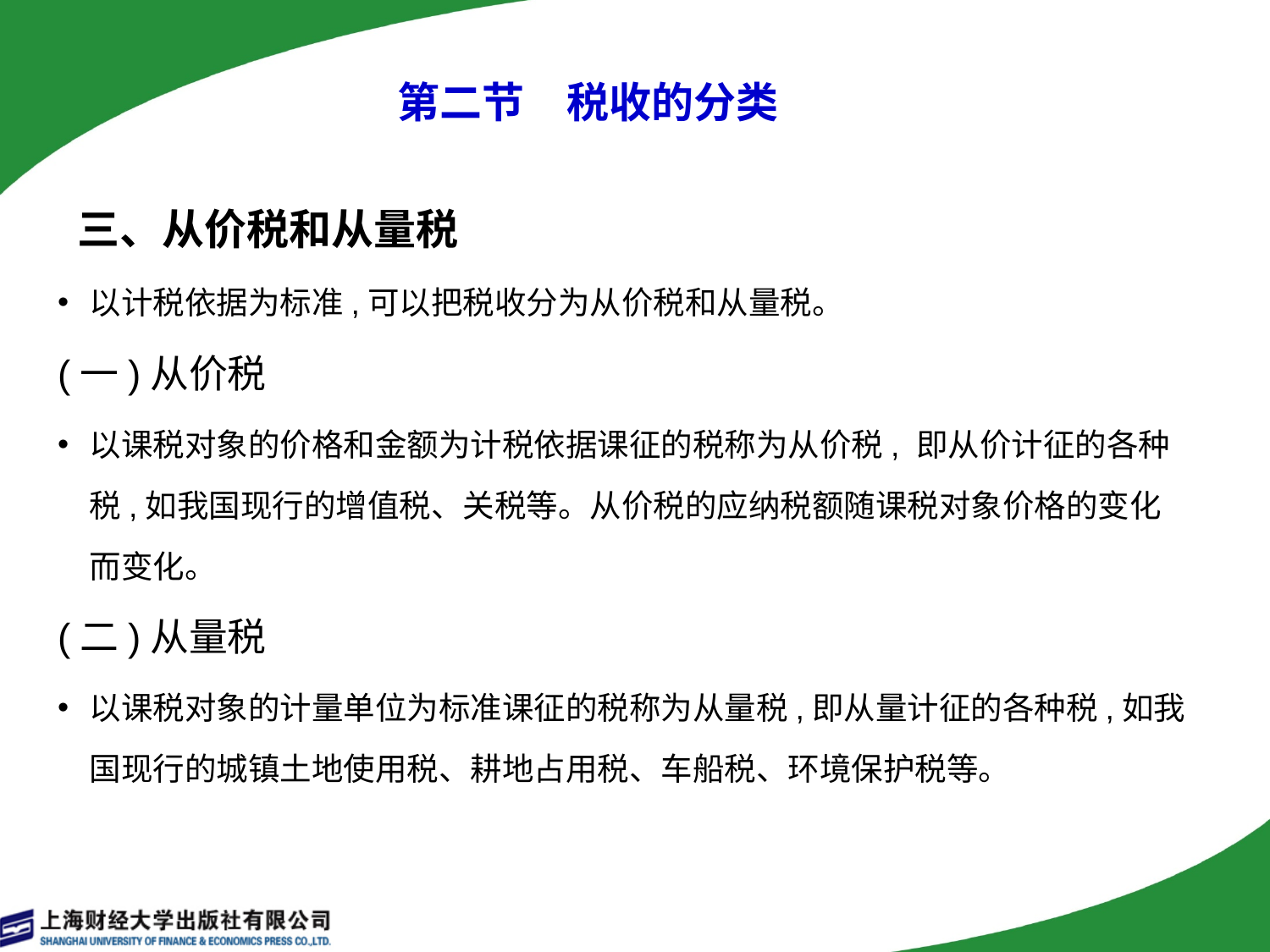

# 第二节　税收的分类
 三、从价税和从量税
以计税依据为标准,可以把税收分为从价税和从量税。
(一)从价税
以课税对象的价格和金额为计税依据课征的税称为从价税, 即从价计征的各种税,如我国现行的增值税、关税等。从价税的应纳税额随课税对象价格的变化而变化。
(二)从量税
以课税对象的计量单位为标准课征的税称为从量税,即从量计征的各种税,如我国现行的城镇土地使用税、耕地占用税、车船税、环境保护税等。